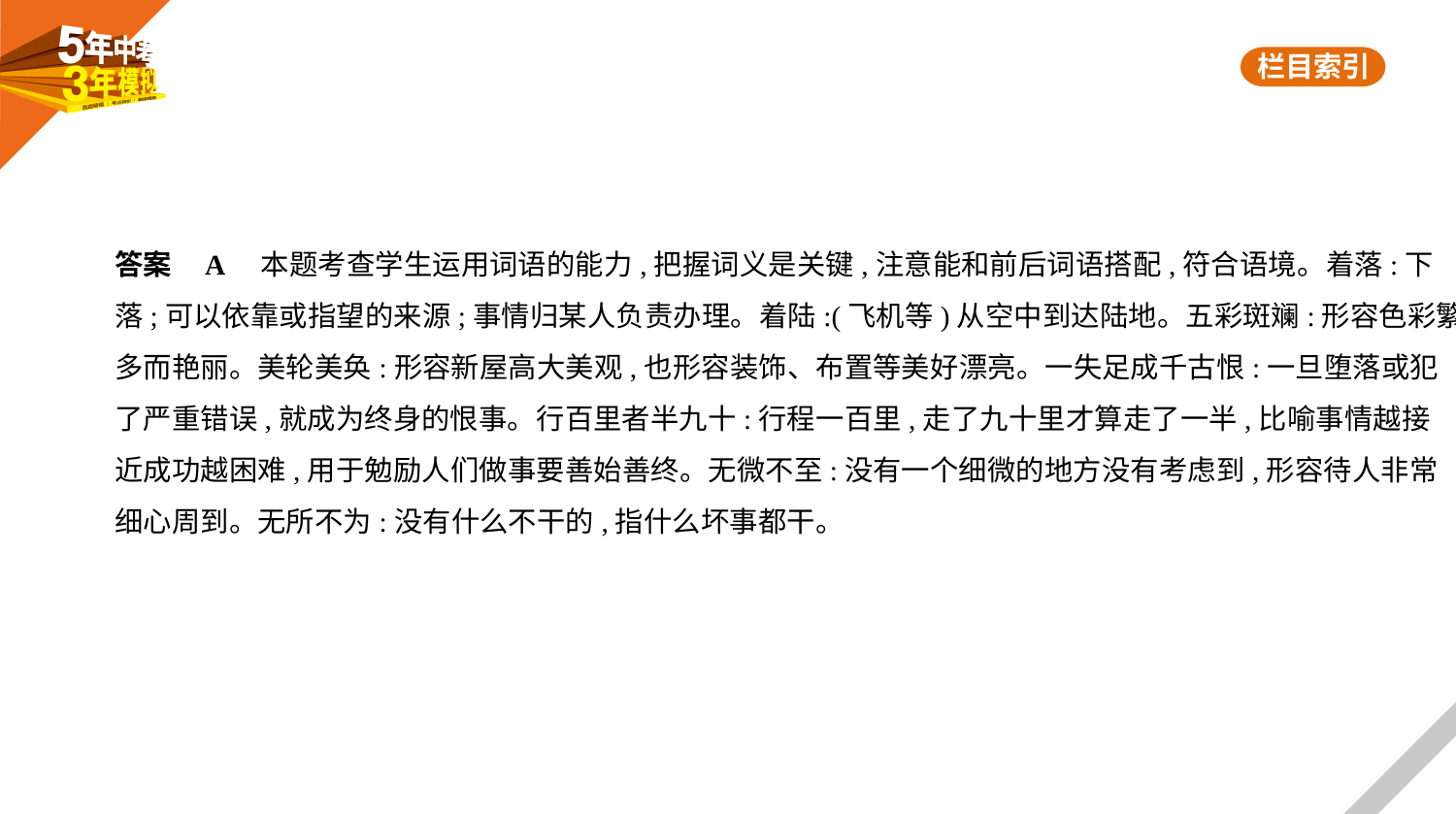

答案    A　本题考查学生运用词语的能力,把握词义是关键,注意能和前后词语搭配,符合语境。着落:下
落;可以依靠或指望的来源;事情归某人负责办理。着陆:(飞机等)从空中到达陆地。五彩斑斓:形容色彩繁
多而艳丽。美轮美奂:形容新屋高大美观,也形容装饰、布置等美好漂亮。一失足成千古恨:一旦堕落或犯
了严重错误,就成为终身的恨事。行百里者半九十:行程一百里,走了九十里才算走了一半,比喻事情越接
近成功越困难,用于勉励人们做事要善始善终。无微不至:没有一个细微的地方没有考虑到,形容待人非常
细心周到。无所不为:没有什么不干的,指什么坏事都干。